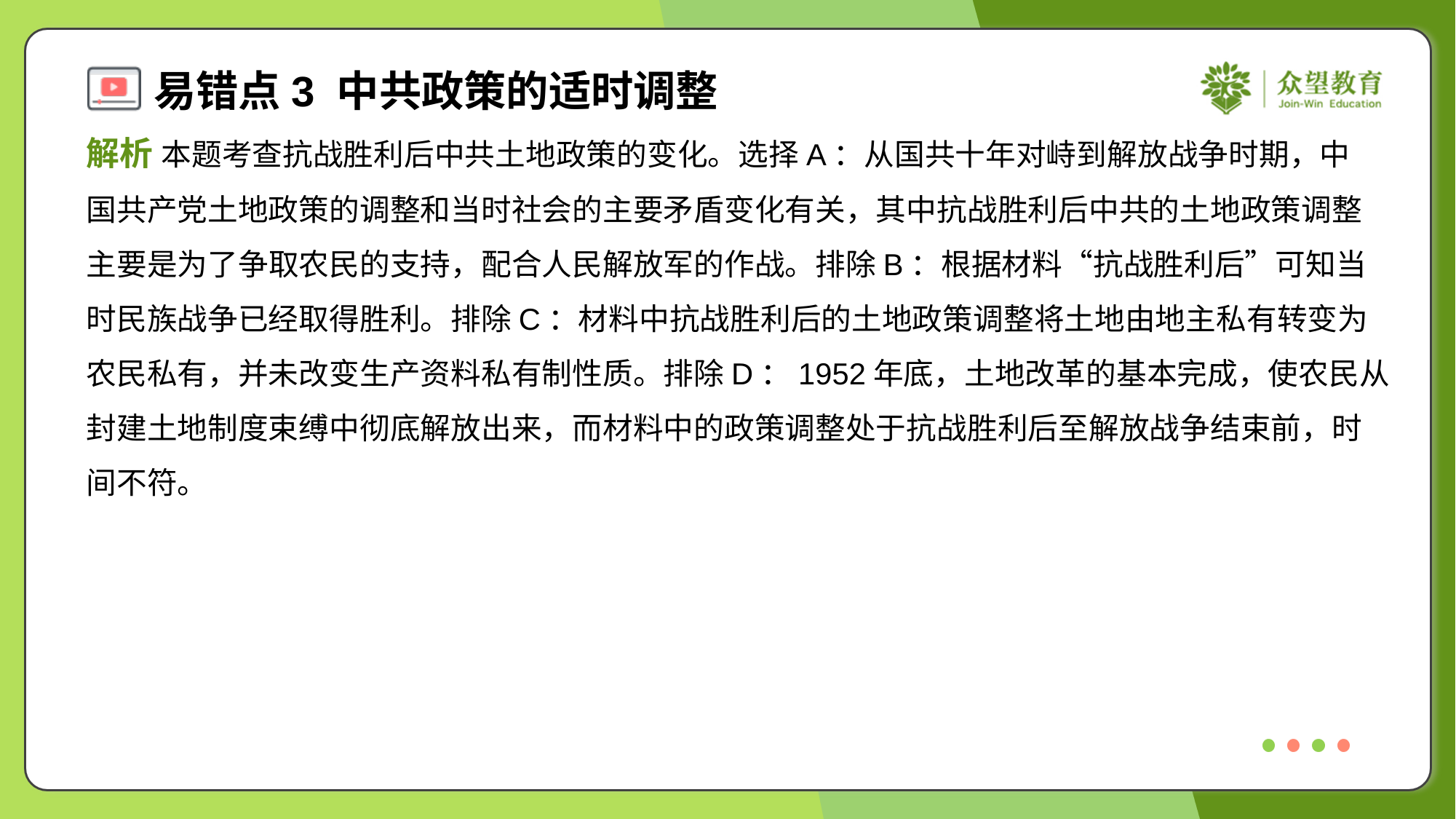

解析 本题考查抗战胜利后中共土地政策的变化。选择A：从国共十年对峙到解放战争时期，中
国共产党土地政策的调整和当时社会的主要矛盾变化有关，其中抗战胜利后中共的土地政策调整
主要是为了争取农民的支持，配合人民解放军的作战。排除B：根据材料“抗战胜利后”可知当
时民族战争已经取得胜利。排除C：材料中抗战胜利后的土地政策调整将土地由地主私有转变为
农民私有，并未改变生产资料私有制性质。排除D：1952年底，土地改革的基本完成，使农民从
封建土地制度束缚中彻底解放出来，而材料中的政策调整处于抗战胜利后至解放战争结束前，时
间不符。